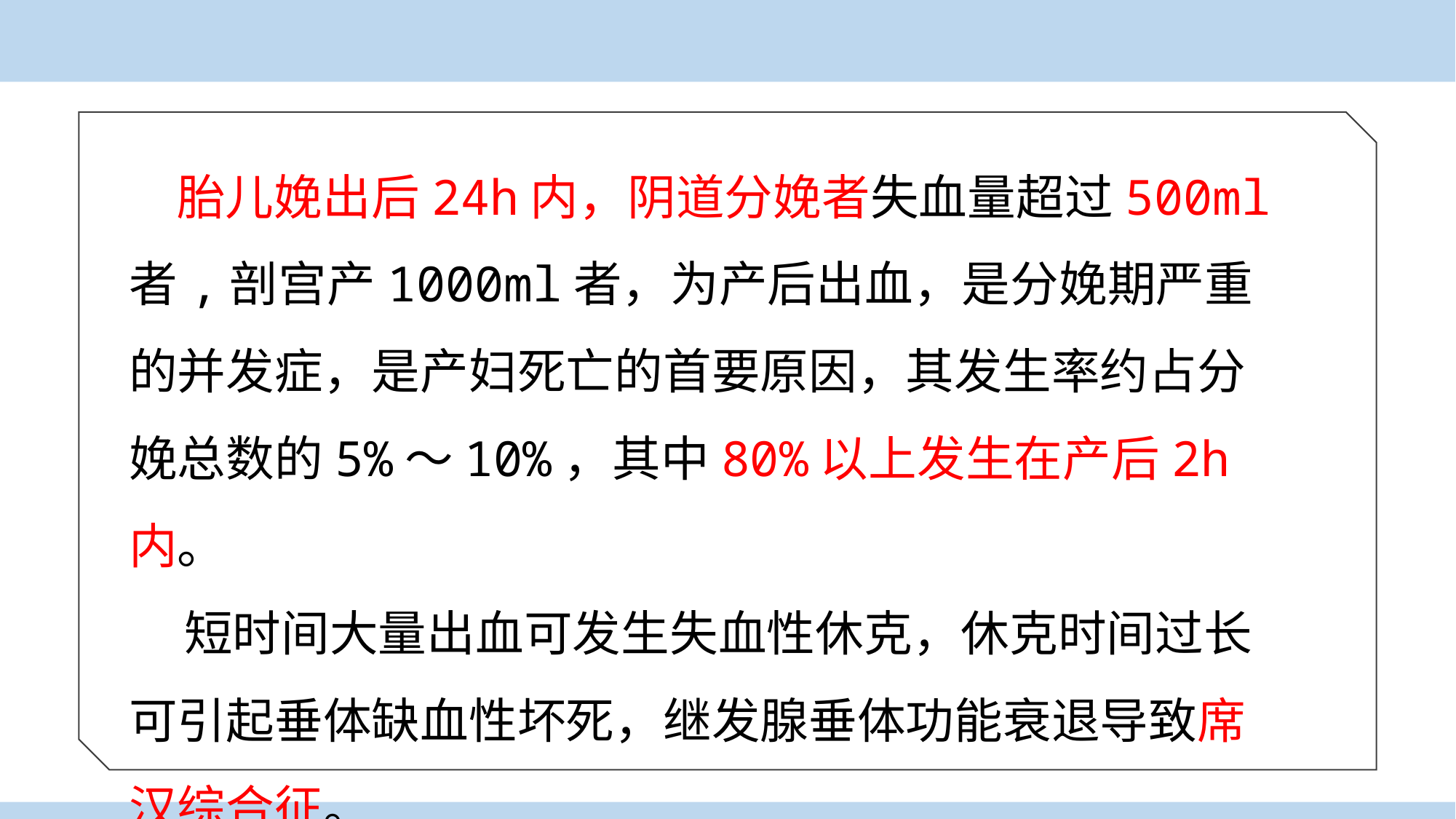

胎儿娩出后24h内，阴道分娩者失血量超过500ml者,剖宫产1000ml者，为产后出血，是分娩期严重的并发症，是产妇死亡的首要原因，其发生率约占分娩总数的5%～10%，其中80%以上发生在产后2h内。
    短时间大量出血可发生失血性休克，休克时间过长可引起垂体缺血性坏死，继发腺垂体功能衰退导致席汉综合征。